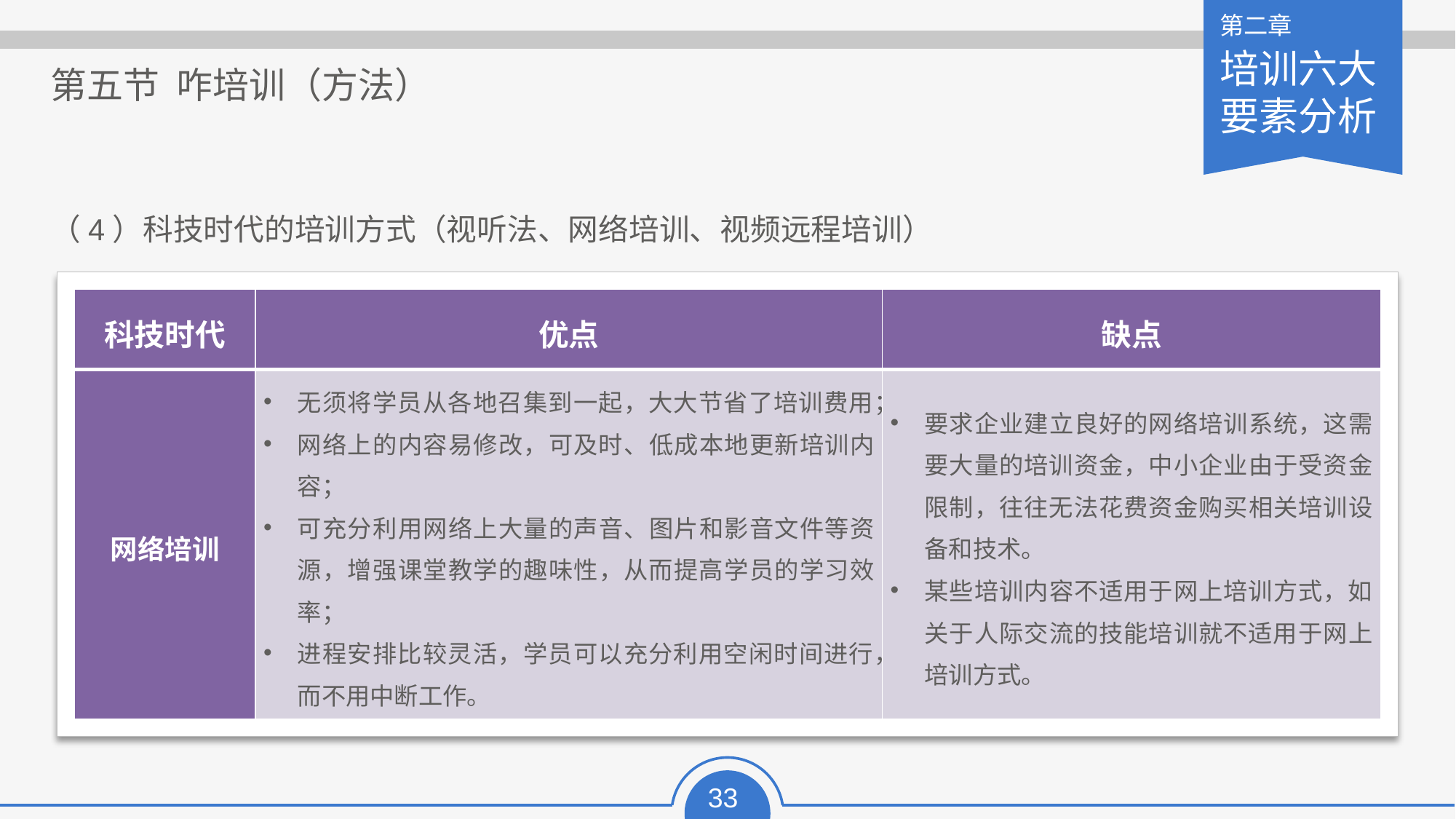

第五节  咋培训（方法）
（4）科技时代的培训方式（视听法、网络培训、视频远程培训）

| 科技时代 | 优点 | 缺点 |
| --- | --- | --- |
| 网络培训 | 无须将学员从各地召集到一起，大大节省了培训费用； 网络上的内容易修改，可及时、低成本地更新培训内容； 可充分利用网络上大量的声音、图片和影音文件等资源，增强课堂教学的趣味性，从而提高学员的学习效率； 进程安排比较灵活，学员可以充分利用空闲时间进行，而不用中断工作。 | 要求企业建立良好的网络培训系统，这需要大量的培训资金，中小企业由于受资金限制，往往无法花费资金购买相关培训设备和技术。 某些培训内容不适用于网上培训方式，如关于人际交流的技能培训就不适用于网上培训方式。 |